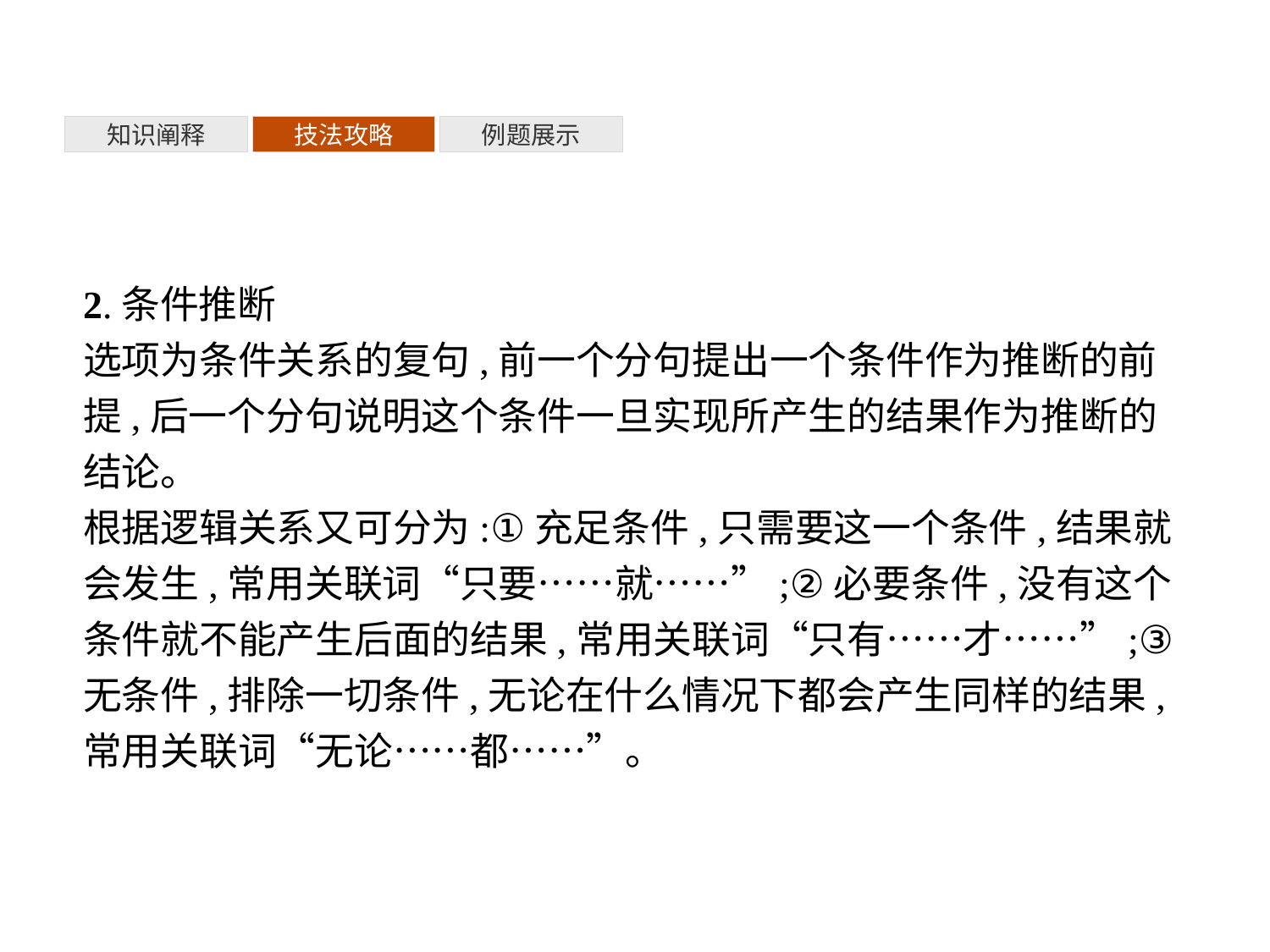

知识阐释
技法攻略
例题展示
2.条件推断
选项为条件关系的复句,前一个分句提出一个条件作为推断的前提,后一个分句说明这个条件一旦实现所产生的结果作为推断的结论。
根据逻辑关系又可分为:①充足条件,只需要这一个条件,结果就会发生,常用关联词“只要……就……”;②必要条件,没有这个条件就不能产生后面的结果,常用关联词“只有……才……”;③无条件,排除一切条件,无论在什么情况下都会产生同样的结果,常用关联词“无论……都……”。